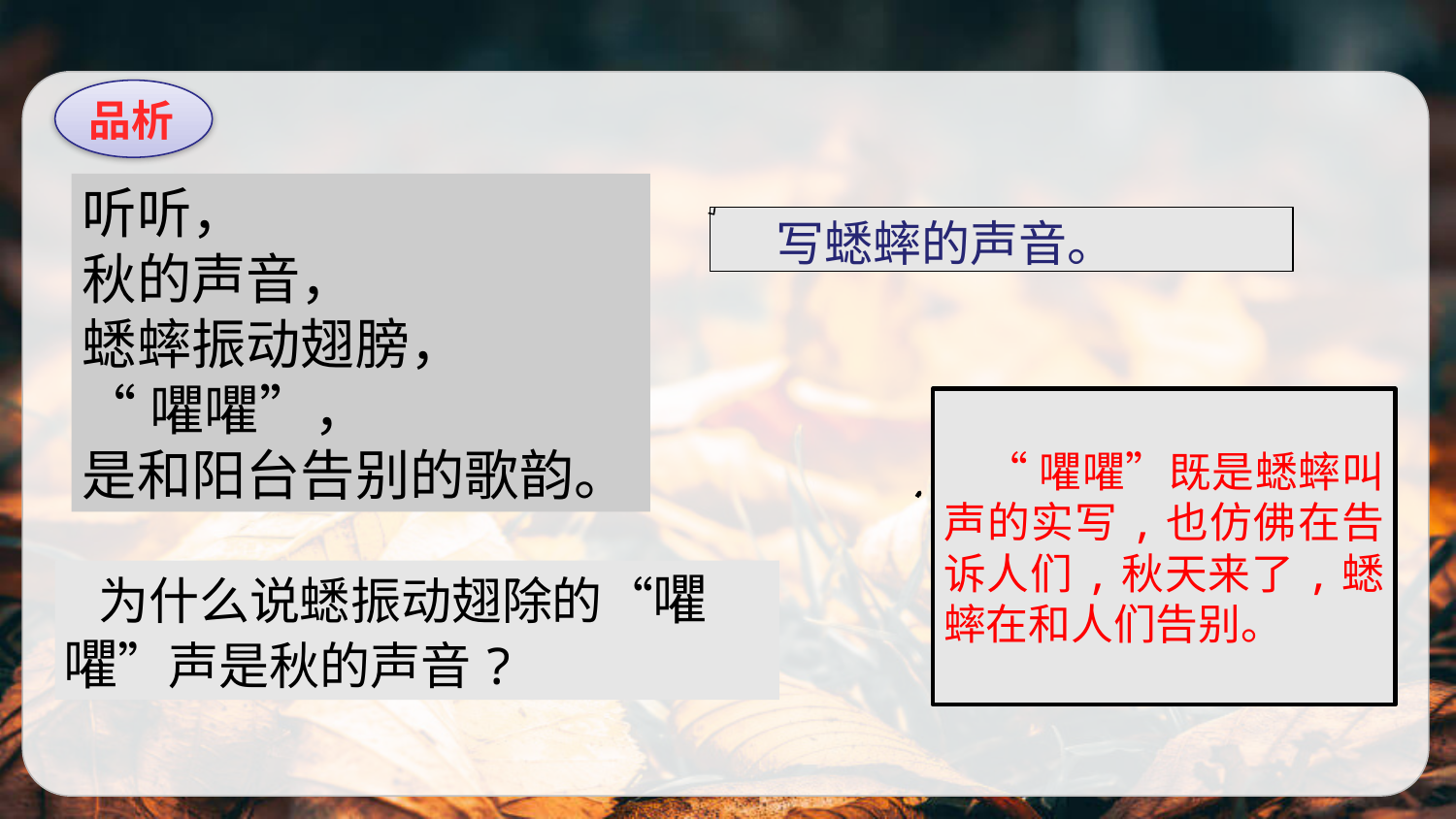

品析
听听，
秋的声音，
蟋蟀振动翅膀，
“㘗㘗”，
是和阳台告别的歌韵。
    写蟋蟀的声音。
    “㘗㘗”既是蟋蟀叫声的实写,也仿佛在告诉人们,秋天来了,蟋蟀在和人们告别。
  为什么说蟋振动翅除的“㘗㘗”声是秋的声音?